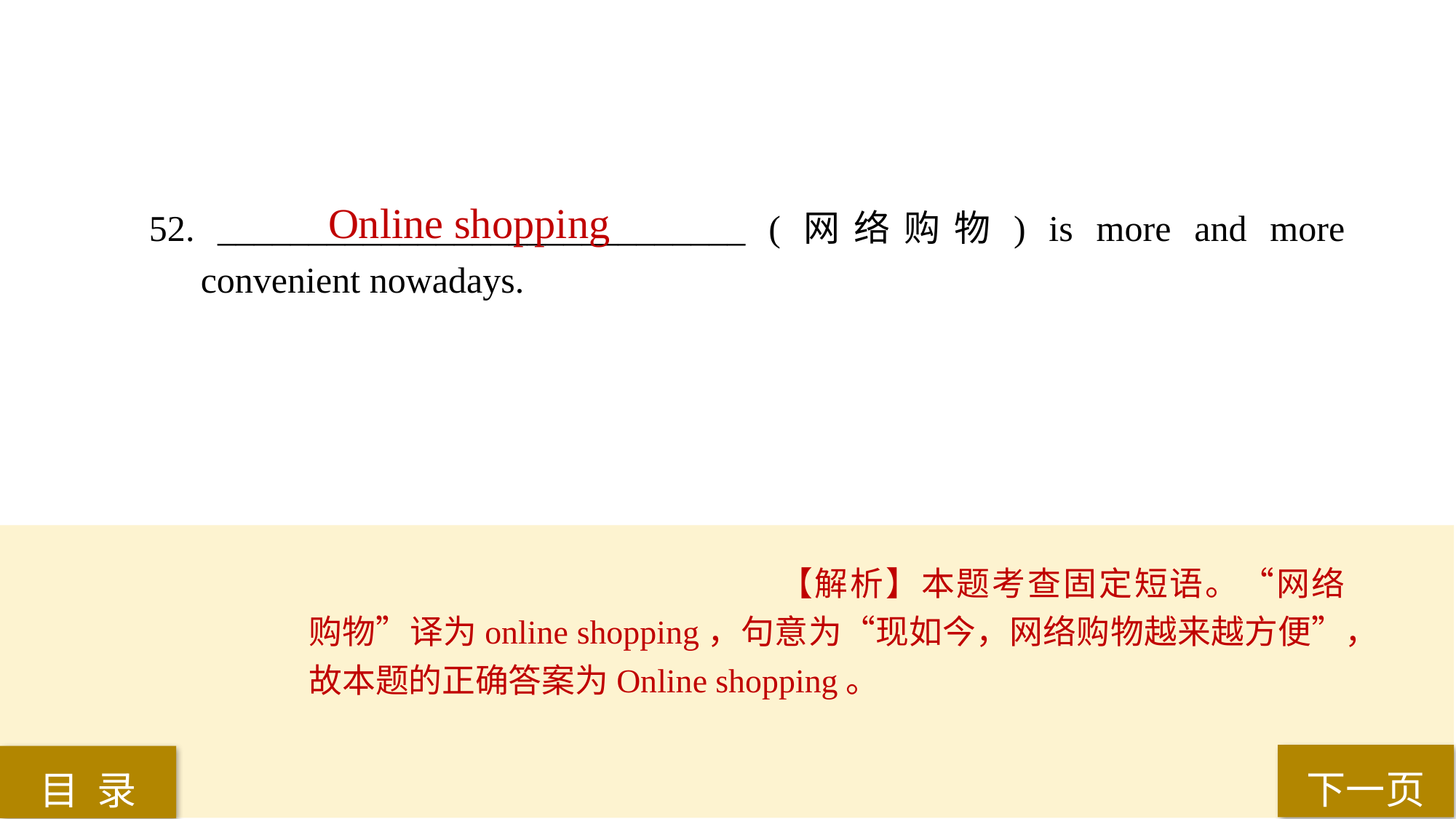

Online shopping
52. _____________________________ (网络购物) is more and more convenient nowadays.
【解析】本题考查固定短语。“网络购物”译为online shopping，句意为“现如今，网络购物越来越方便”，故本题的正确答案为Online shopping。